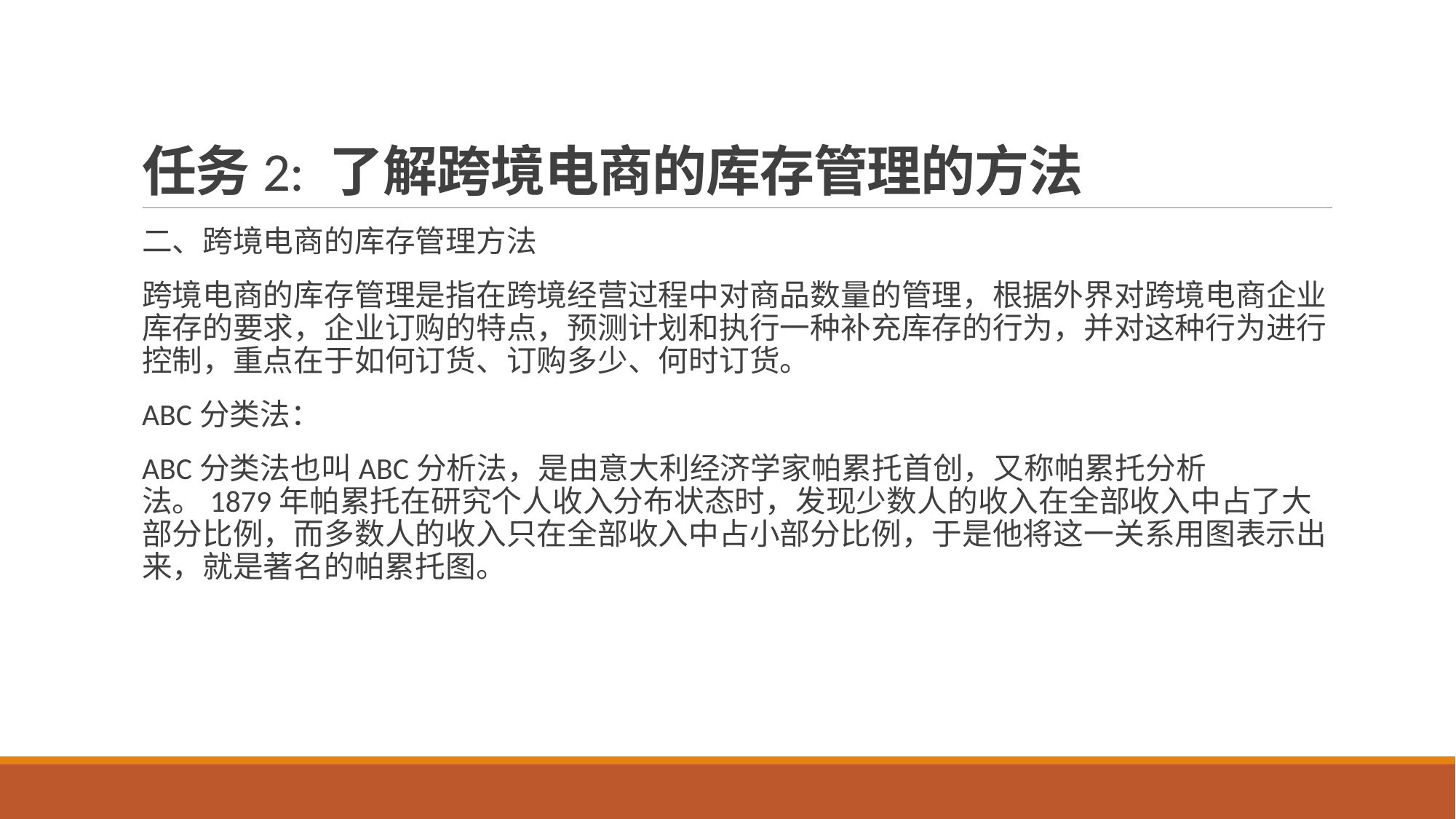

# 任务2: 了解跨境电商的库存管理的方法
二、跨境电商的库存管理方法
跨境电商的库存管理是指在跨境经营过程中对商品数量的管理，根据外界对跨境电商企业库存的要求，企业订购的特点，预测计划和执行一种补充库存的行为，并对这种行为进行控制，重点在于如何订货、订购多少、何时订货。
ABC分类法：
ABC分类法也叫ABC分析法，是由意大利经济学家帕累托首创，又称帕累托分析法。1879年帕累托在研究个人收入分布状态时，发现少数人的收入在全部收入中占了大部分比例，而多数人的收入只在全部收入中占小部分比例，于是他将这一关系用图表示出来，就是著名的帕累托图。